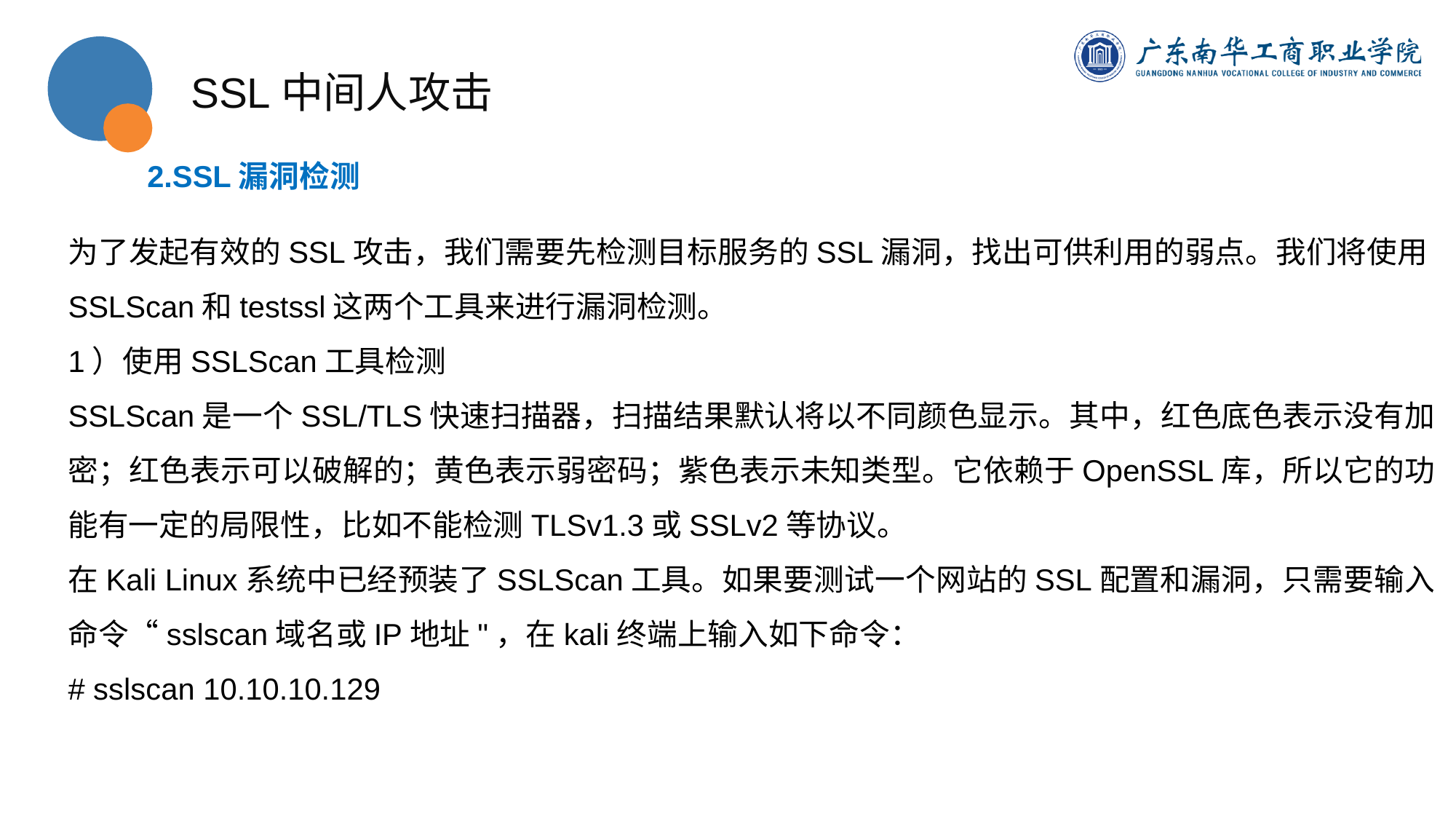

SSL中间人攻击

2.SSL漏洞检测
为了发起有效的SSL攻击，我们需要先检测目标服务的SSL漏洞，找出可供利用的弱点。我们将使用SSLScan和testssl这两个工具来进行漏洞检测。
1）使用SSLScan工具检测
SSLScan是一个SSL/TLS快速扫描器，扫描结果默认将以不同颜色显示。其中，红色底色表示没有加密；红色表示可以破解的；黄色表示弱密码；紫色表示未知类型。它依赖于OpenSSL库，所以它的功能有一定的局限性，比如不能检测TLSv1.3或SSLv2等协议。
在Kali Linux系统中已经预装了SSLScan工具。如果要测试一个网站的SSL配置和漏洞，只需要输入命令“sslscan域名或IP地址"，在kali终端上输入如下命令：
# sslscan 10.10.10.129